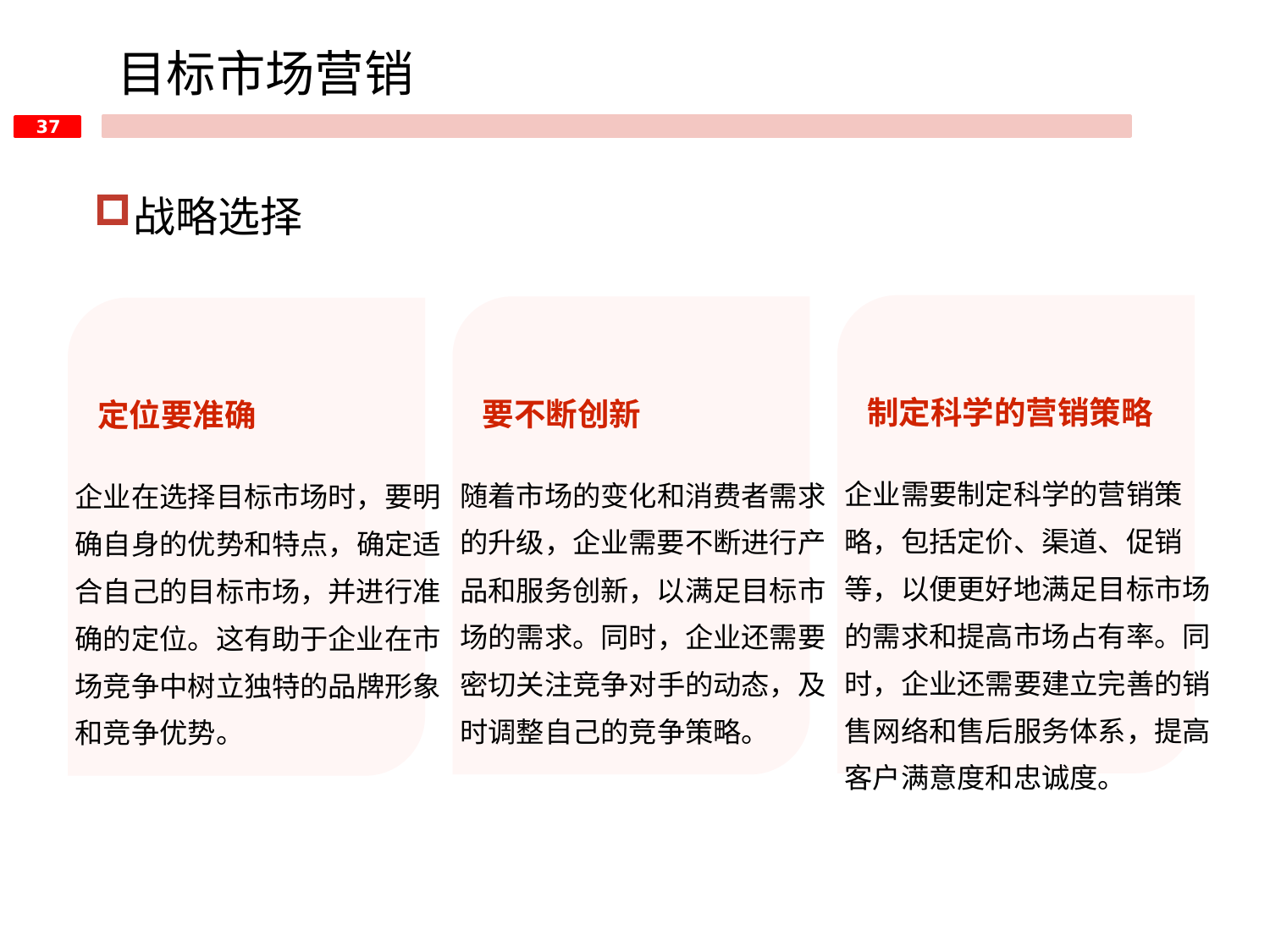

目标市场营销
37
战略选择

制定科学的营销策略
要不断创新
定位要准确
企业需要制定科学的营销策略，包括定价、渠道、促销等，以便更好地满足目标市场的需求和提高市场占有率。同时，企业还需要建立完善的销售网络和售后服务体系，提高客户满意度和忠诚度。
随着市场的变化和消费者需求的升级，企业需要不断进行产品和服务创新，以满足目标市场的需求。同时，企业还需要密切关注竞争对手的动态，及时调整自己的竞争策略。
企业在选择目标市场时，要明确自身的优势和特点，确定适合自己的目标市场，并进行准确的定位。这有助于企业在市场竞争中树立独特的品牌形象和竞争优势。